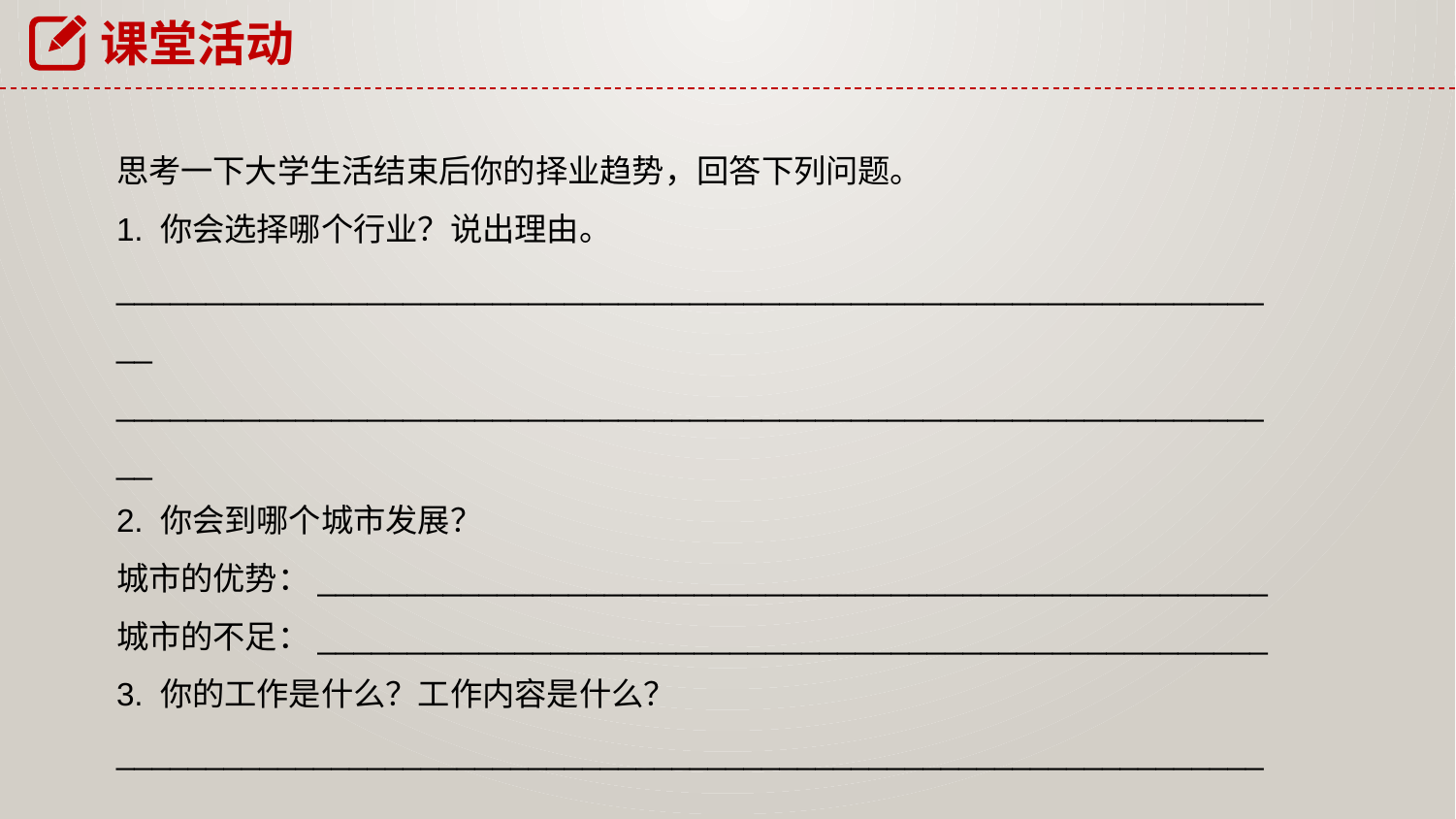

课堂活动

思考一下大学生活结束后你的择业趋势，回答下列问题。
1. 你会选择哪个行业？说出理由。
__________________________________________________________________
__________________________________________________________________
2. 你会到哪个城市发展？
城市的优势：_____________________________________________________
城市的不足：_____________________________________________________
3. 你的工作是什么？工作内容是什么？__________________________________________________________________
__________________________________________________________________
75